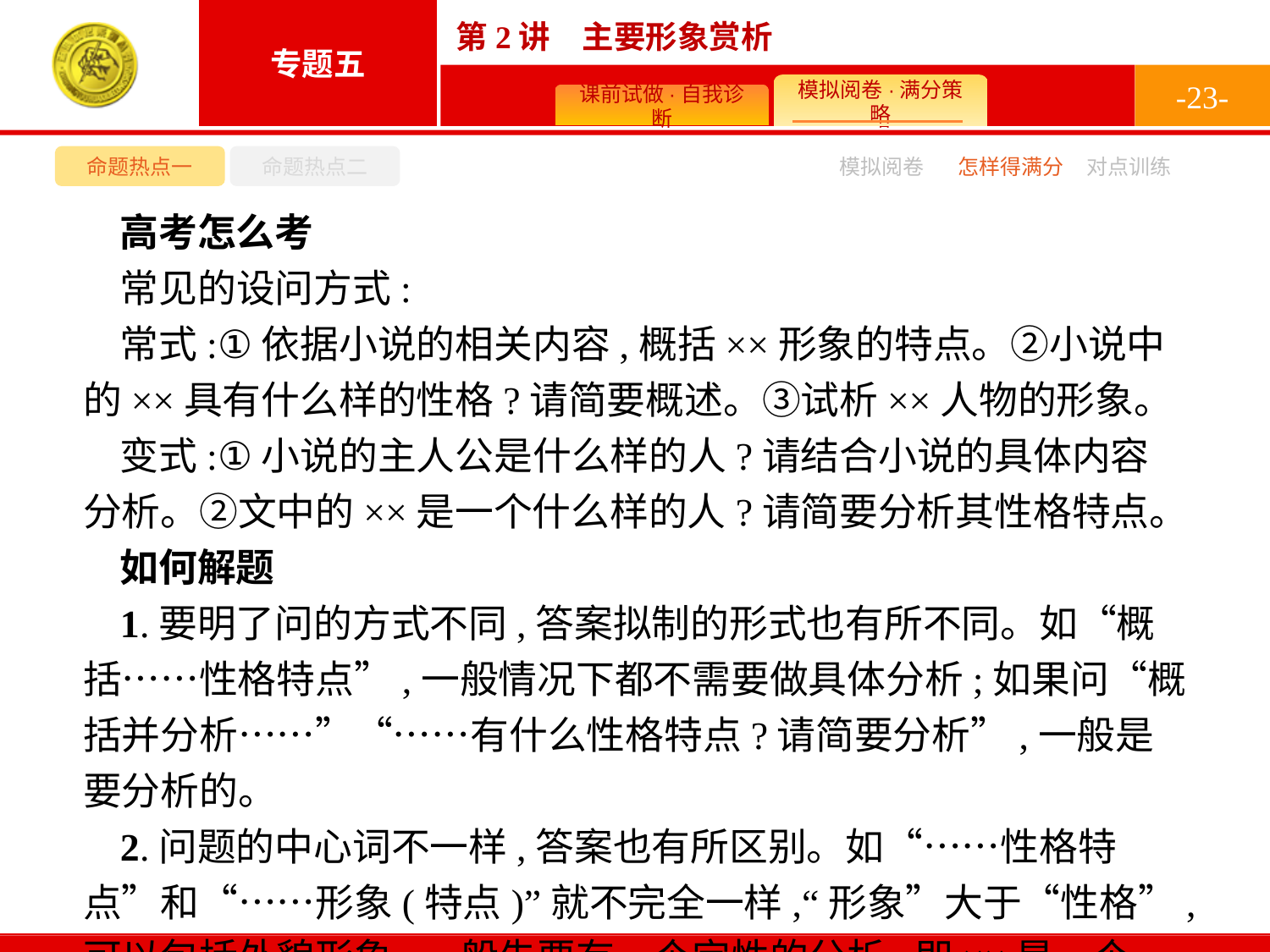

-23-
命题热点一
命题热点二
模拟阅卷
怎样得满分
对点训练
高考怎么考
常见的设问方式:
常式:①依据小说的相关内容,概括××形象的特点。②小说中的××具有什么样的性格?请简要概述。③试析××人物的形象。
变式:①小说的主人公是什么样的人?请结合小说的具体内容分析。②文中的××是一个什么样的人?请简要分析其性格特点。
如何解题
1.要明了问的方式不同,答案拟制的形式也有所不同。如“概括……性格特点”,一般情况下都不需要做具体分析;如果问“概括并分析……”“……有什么性格特点?请简要分析”,一般是要分析的。
2.问题的中心词不一样,答案也有所区别。如“……性格特点”和“……形象(特点)”就不完全一样,“形象”大于“性格”,可以包括外貌形象,一般先要有一个定性的分析,即××是一个……的人物形象。